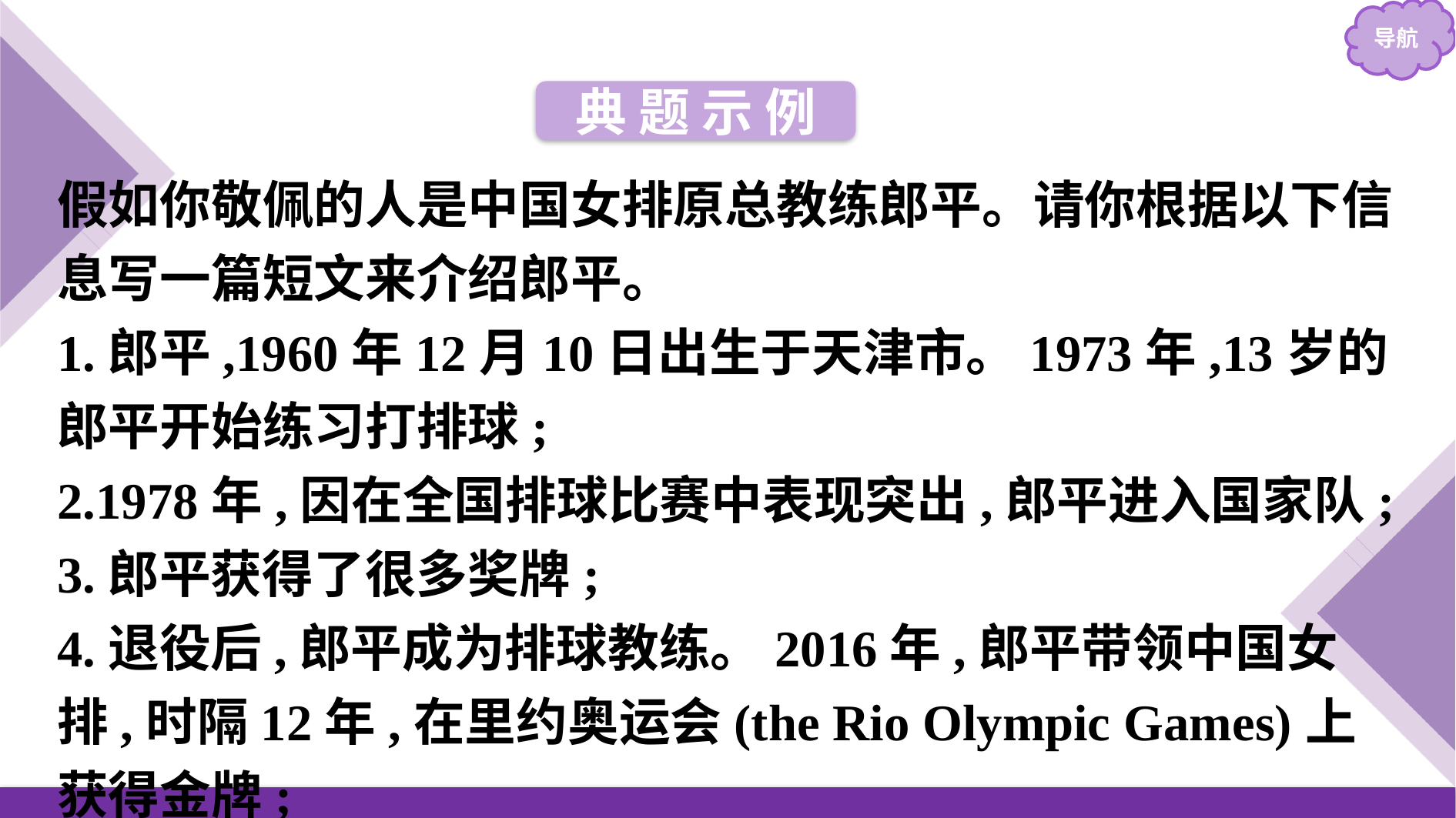

典 题 示 例
假如你敬佩的人是中国女排原总教练郎平。请你根据以下信息写一篇短文来介绍郎平。
1.郎平,1960年12月10日出生于天津市。1973年,13岁的郎平开始练习打排球;
2.1978年,因在全国排球比赛中表现突出,郎平进入国家队;
3.郎平获得了很多奖牌;
4.退役后,郎平成为排球教练。2016年,郎平带领中国女排,时隔12年,在里约奥运会(the Rio Olympic Games)上获得金牌;